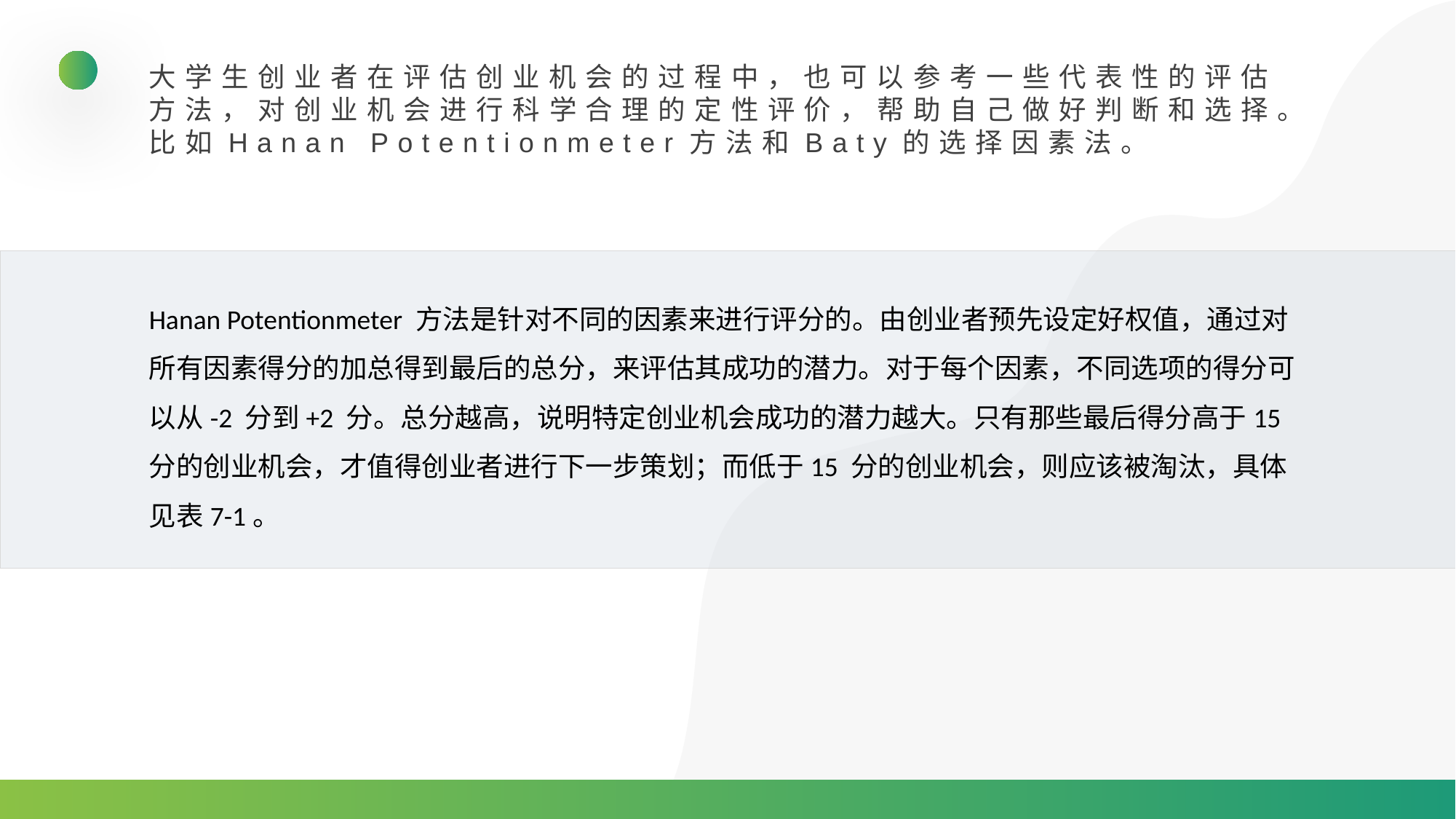

大学生创业者在评估创业机会的过程中，也可以参考一些代表性的评估方法，对创业机会进行科学合理的定性评价，帮助自己做好判断和选择。比如Hanan Potentionmeter方法和Baty的选择因素法。

Hanan Potentionmeter 方法是针对不同的因素来进行评分的。由创业者预先设定好权值，通过对所有因素得分的加总得到最后的总分，来评估其成功的潜力。对于每个因素，不同选项的得分可以从-2 分到+2 分。总分越高，说明特定创业机会成功的潜力越大。只有那些最后得分高于15 分的创业机会，才值得创业者进行下一步策划；而低于15 分的创业机会，则应该被淘汰，具体见表7-1。